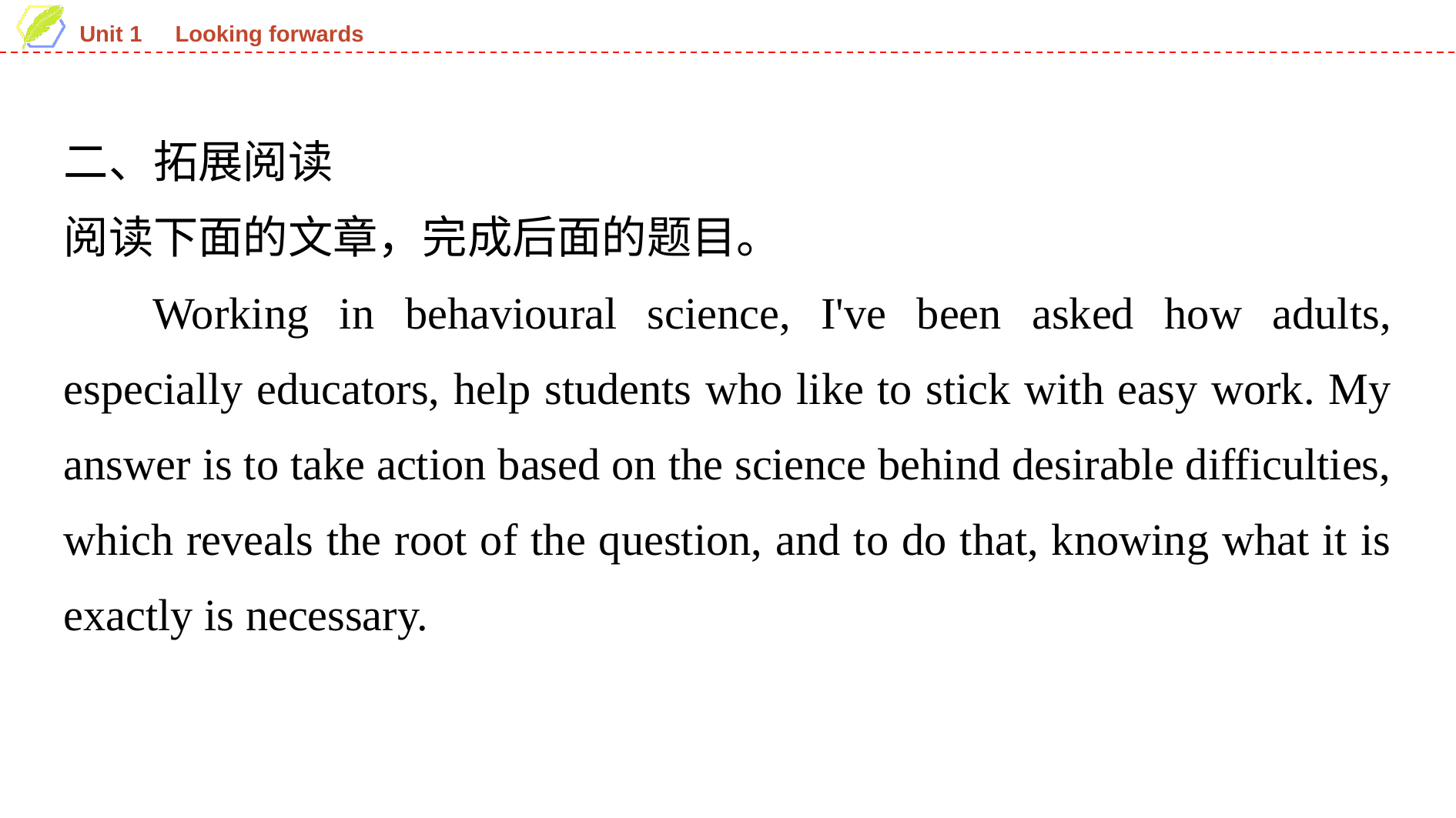

二、拓展阅读
阅读下面的文章，完成后面的题目。
Working in behavioural science, I've been asked how adults, especially educators, help students who like to stick with easy work. My answer is to take action based on the science behind desirable difficulties, which reveals the root of the question, and to do that, knowing what it is exactly is necessary.